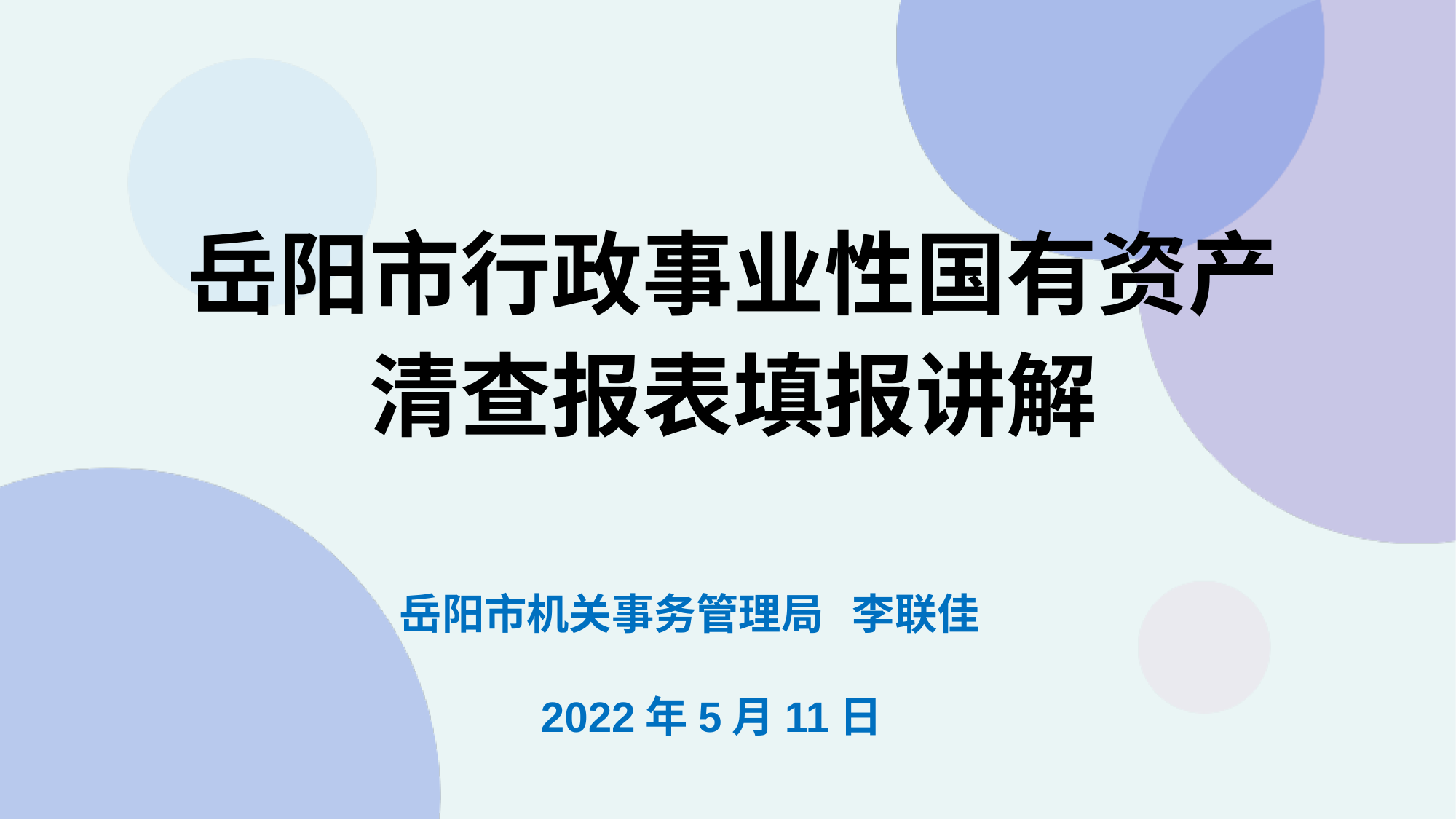

岳阳市行政事业性国有资产
清查报表填报讲解
岳阳市机关事务管理局   李联佳
2022年5月11日